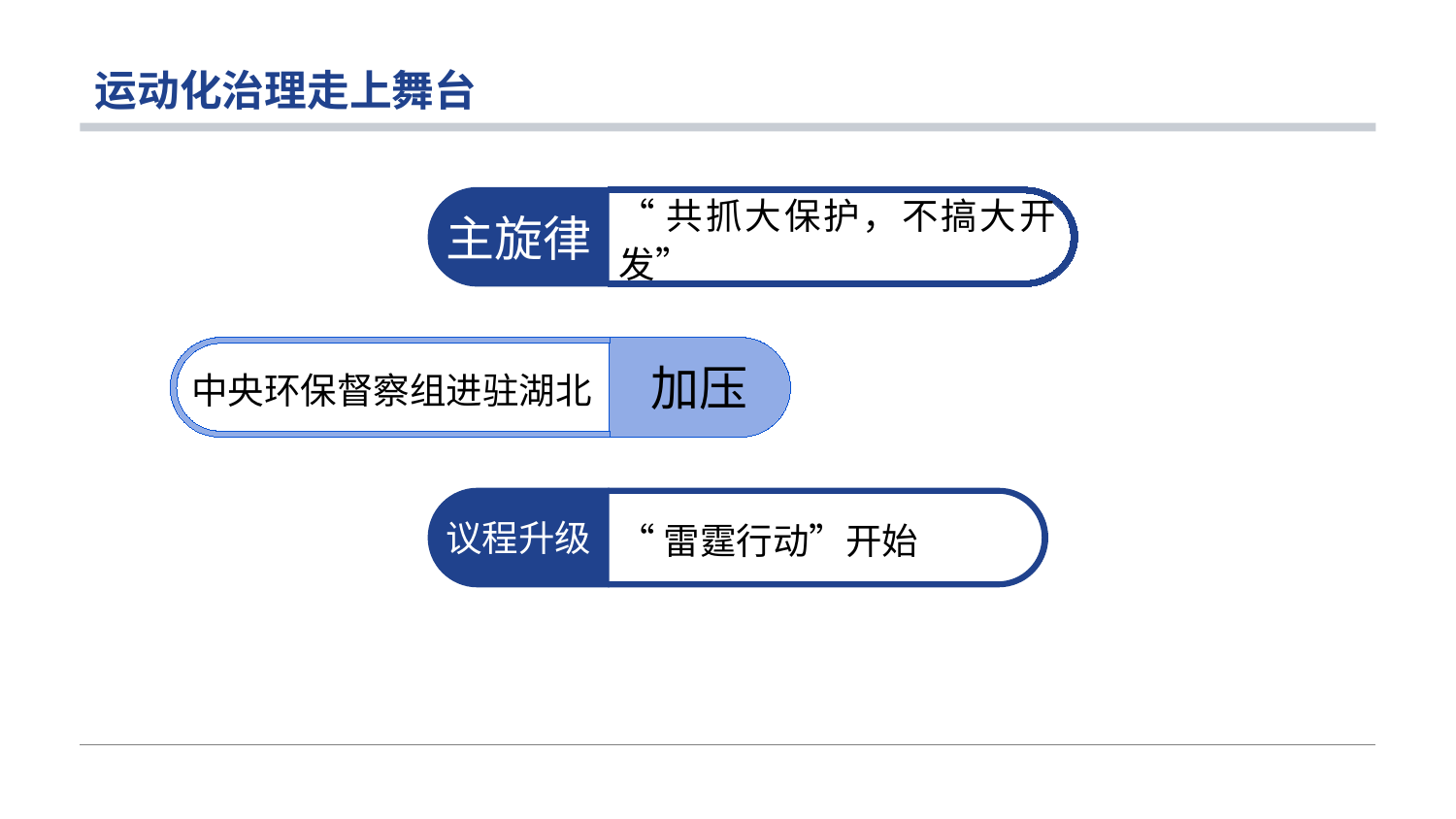

# 运动化治理走上舞台
主旋律
“共抓大保护，不搞大开发”
中央环保督察组进驻湖北
加压
议程升级
“雷霆行动”开始